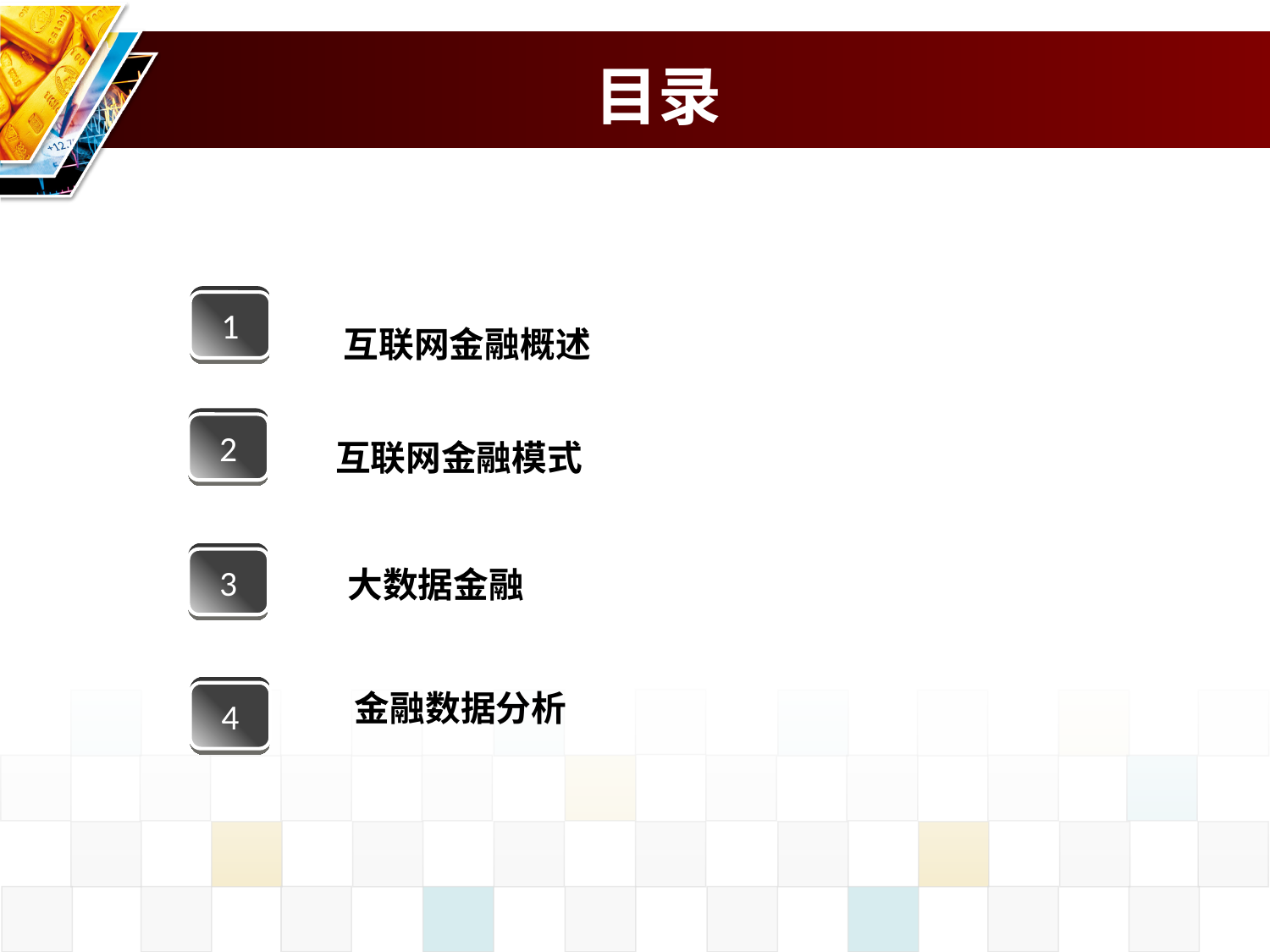

# 目录

1
互联网金融概述

2
互联网金融模式

3
大数据金融

4
金融数据分析